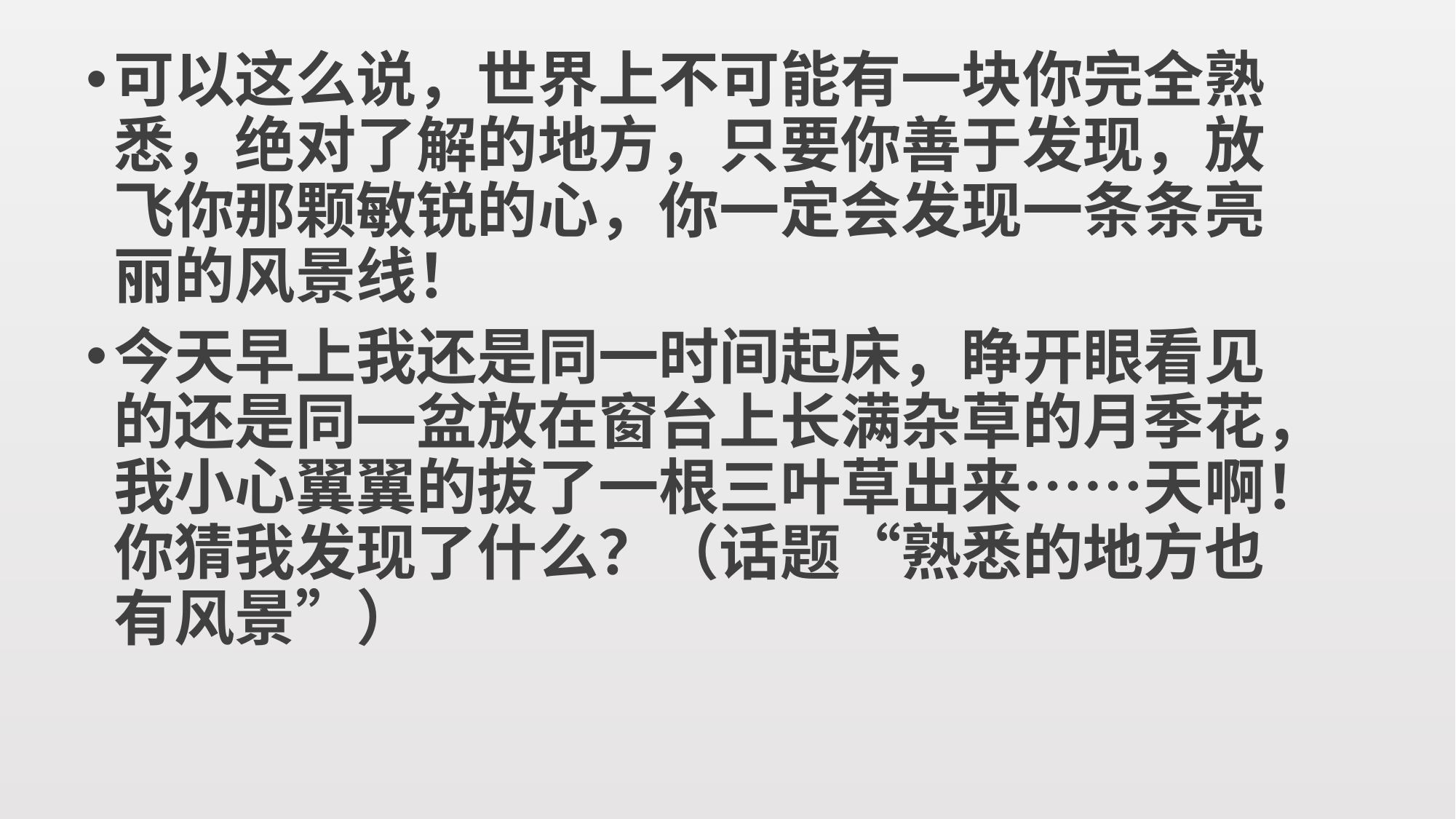

可以这么说，世界上不可能有一块你完全熟悉，绝对了解的地方，只要你善于发现，放飞你那颗敏锐的心，你一定会发现一条条亮丽的风景线！
今天早上我还是同一时间起床，睁开眼看见的还是同一盆放在窗台上长满杂草的月季花，我小心翼翼的拔了一根三叶草出来……天啊！你猜我发现了什么？（话题“熟悉的地方也有风景”）